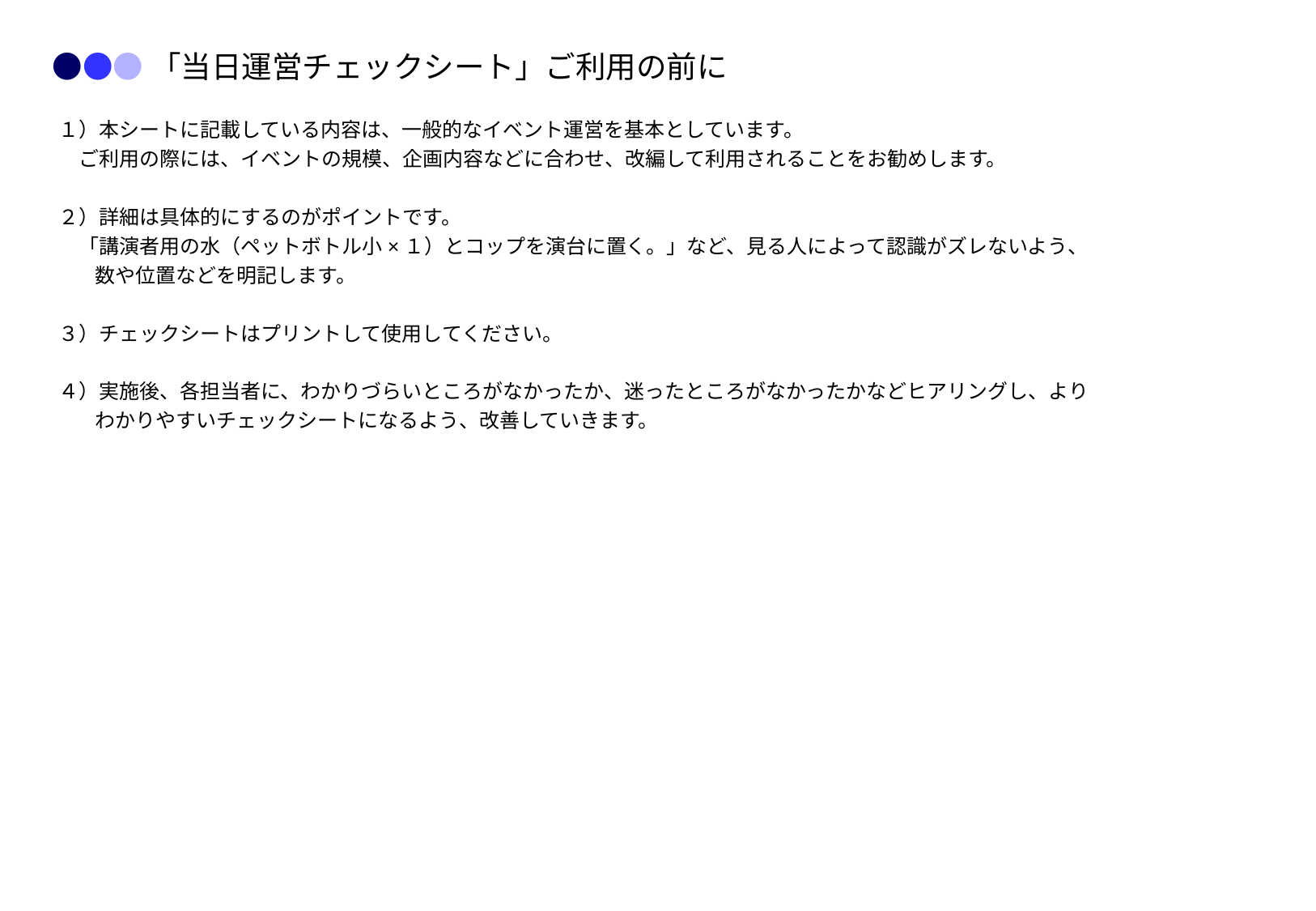

●●●「当日運営チェックシート」ご利用の前に
１）本シートに記載している内容は、一般的なイベント運営を基本としています。
　ご利用の際には、イベントの規模、企画内容などに合わせ、改編して利用されることをお勧めします。

２）詳細は具体的にするのがポイントです。
　「講演者用の水（ペットボトル小×１）とコップを演台に置く。」など、見る人によって認識がズレないよう、数や位置などを明記します。

３）チェックシートはプリントして使用してください。

４）実施後、各担当者に、わかりづらいところがなかったか、迷ったところがなかったかなどヒアリングし、よりわかりやすいチェックシートになるよう、改善していきます。